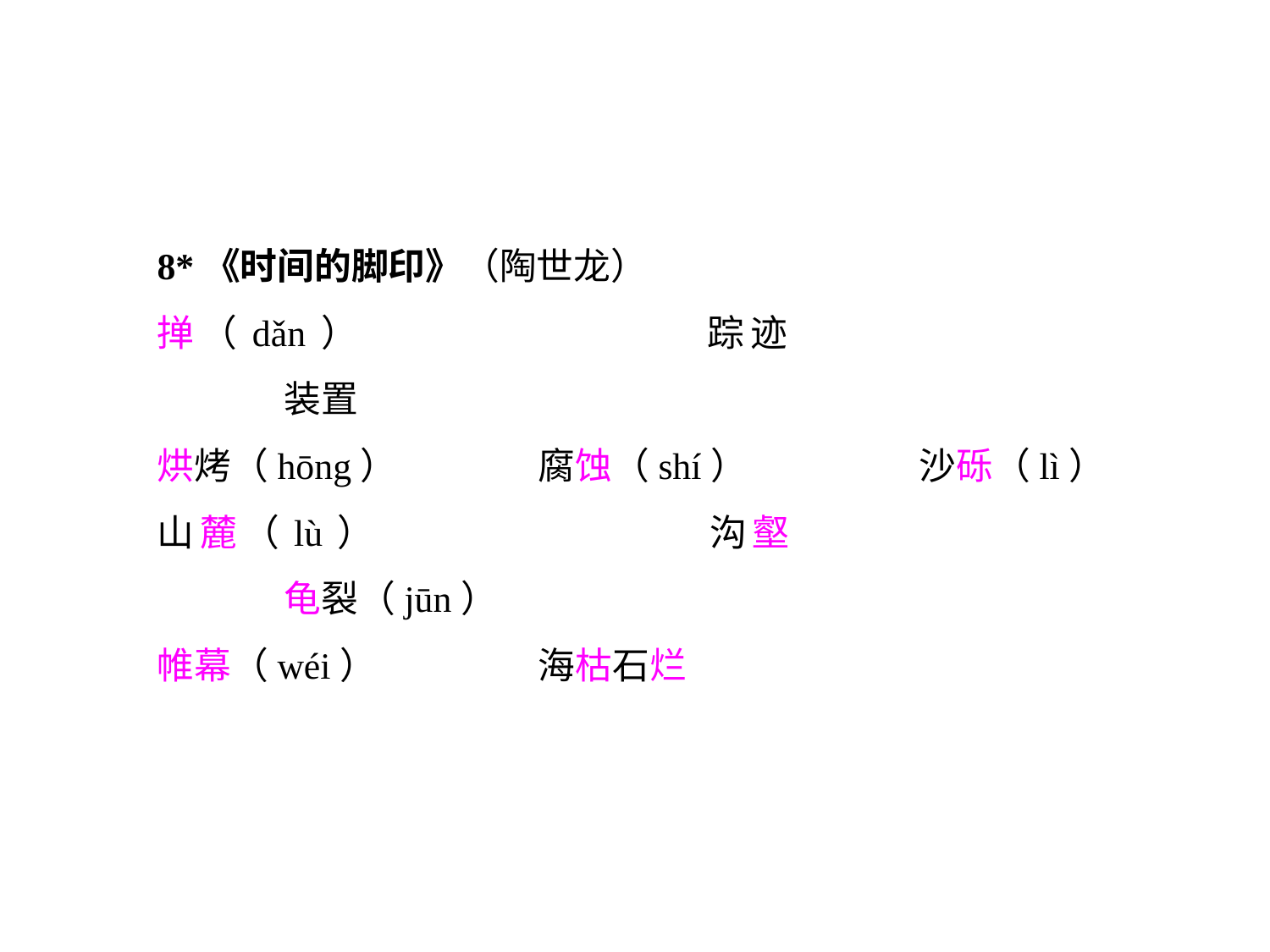

8*《时间的脚印》（陶世龙）
掸（dǎn）			踪迹				装置
烘烤（hōng）		腐蚀（shí）		沙砾（lì）
山麓（lù）			沟壑				龟裂（jūn）
帷幕（wéi）		海枯石烂